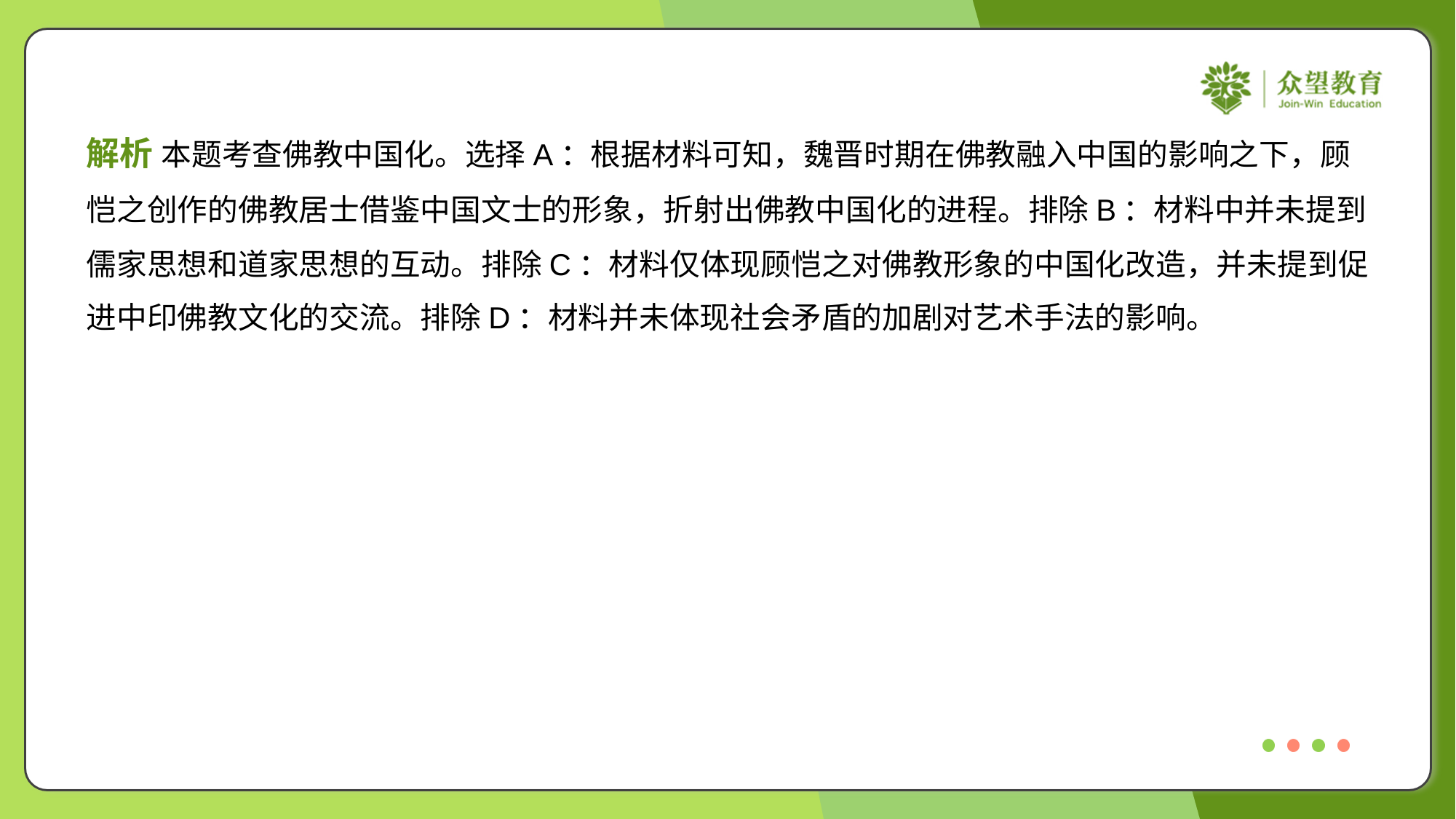

解析 本题考查佛教中国化。选择A：根据材料可知，魏晋时期在佛教融入中国的影响之下，顾
恺之创作的佛教居士借鉴中国文士的形象，折射出佛教中国化的进程。排除B：材料中并未提到
儒家思想和道家思想的互动。排除C：材料仅体现顾恺之对佛教形象的中国化改造，并未提到促
进中印佛教文化的交流。排除D：材料并未体现社会矛盾的加剧对艺术手法的影响。